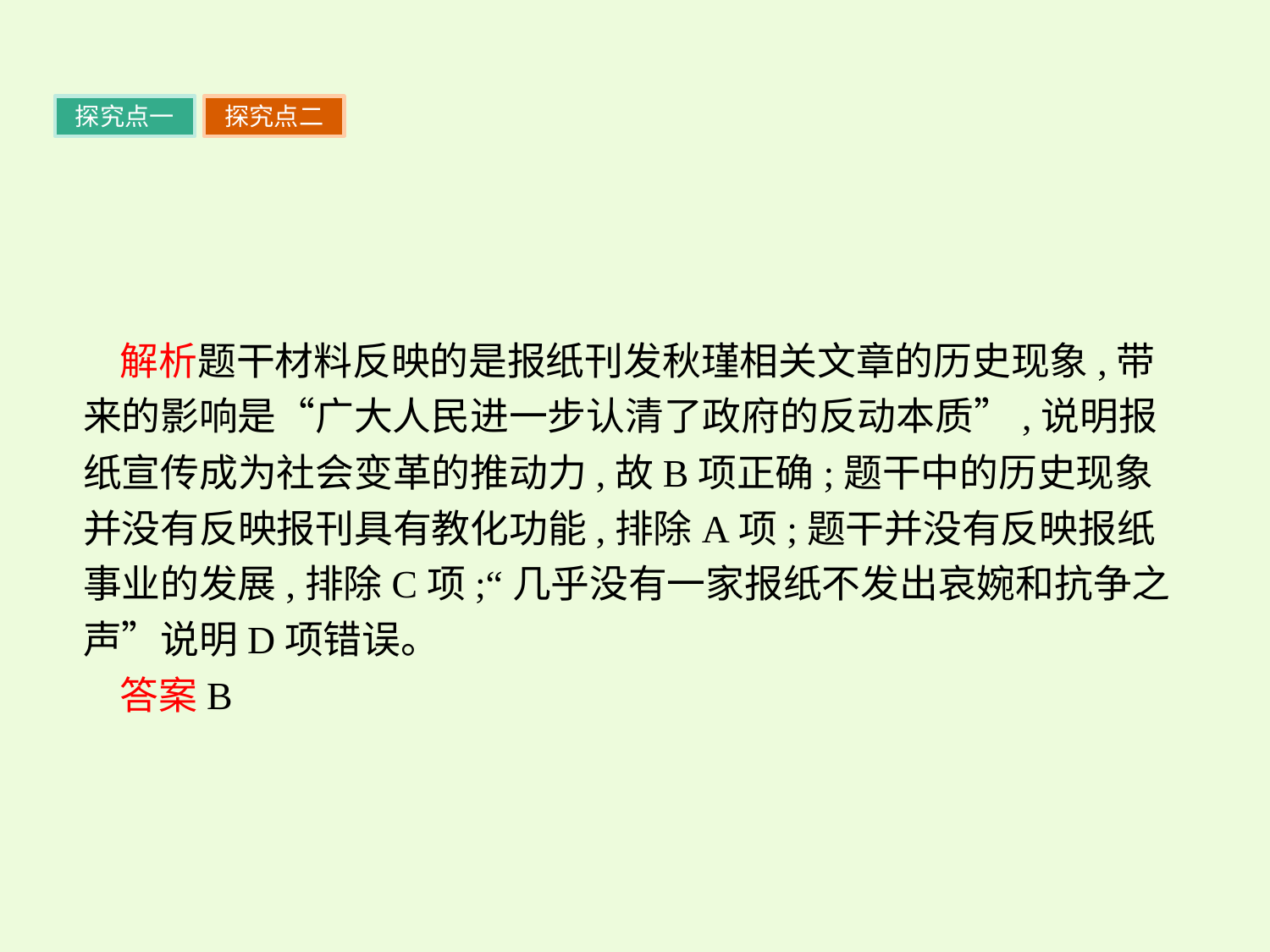

探究点一
探究点二
解析题干材料反映的是报纸刊发秋瑾相关文章的历史现象,带来的影响是“广大人民进一步认清了政府的反动本质”,说明报纸宣传成为社会变革的推动力,故B项正确;题干中的历史现象并没有反映报刊具有教化功能,排除A项;题干并没有反映报纸事业的发展,排除C项;“几乎没有一家报纸不发出哀婉和抗争之声”说明D项错误。
答案B